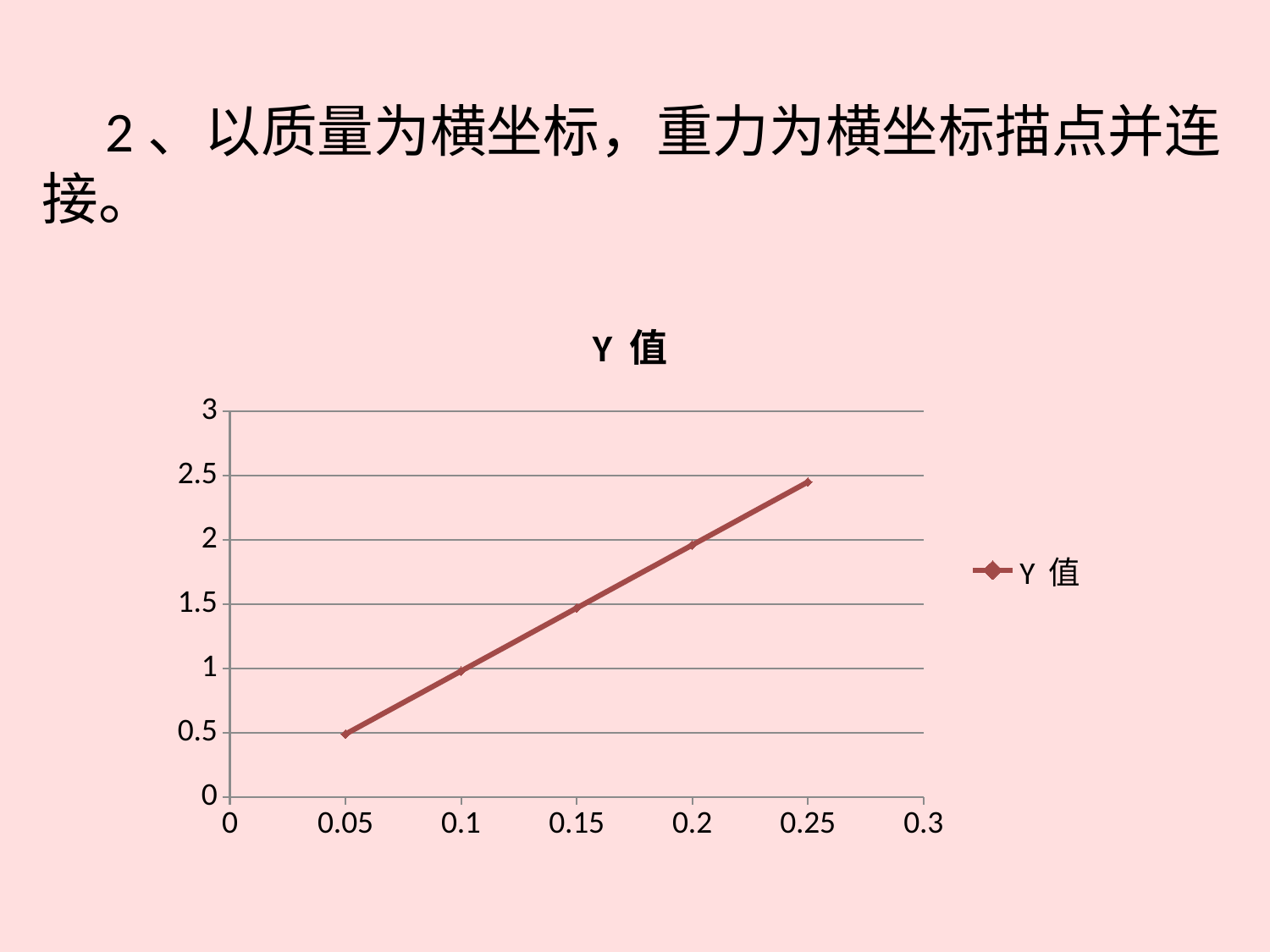

2、以质量为横坐标，重力为横坐标描点并连接。

### Chart:

| Category | Y 值 |
|---|---|